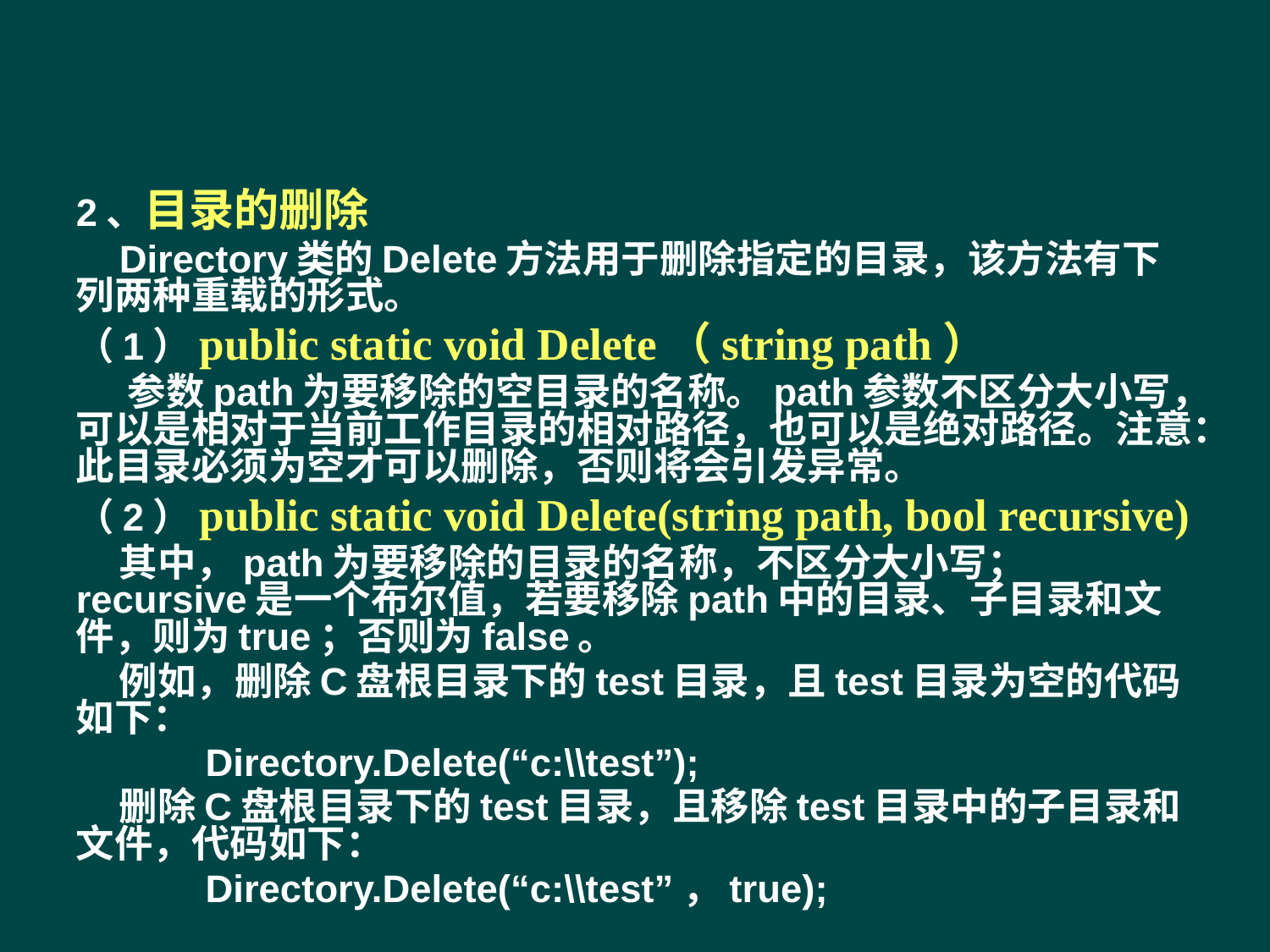

#
2、目录的删除
    Directory类的Delete方法用于删除指定的目录，该方法有下列两种重载的形式。
（1）public static void Delete（string path）
     参数path为要移除的空目录的名称。path参数不区分大小写，可以是相对于当前工作目录的相对路径，也可以是绝对路径。注意：此目录必须为空才可以删除，否则将会引发异常。
（2）public static void Delete(string path, bool recursive)
    其中，path为要移除的目录的名称，不区分大小写；recursive是一个布尔值，若要移除path中的目录、子目录和文件，则为true；否则为false。
    例如，删除C盘根目录下的test目录，且test目录为空的代码如下：
            Directory.Delete(“c:\\test”);
    删除C盘根目录下的test目录，且移除test目录中的子目录和文件，代码如下：
            Directory.Delete(“c:\\test”，true);